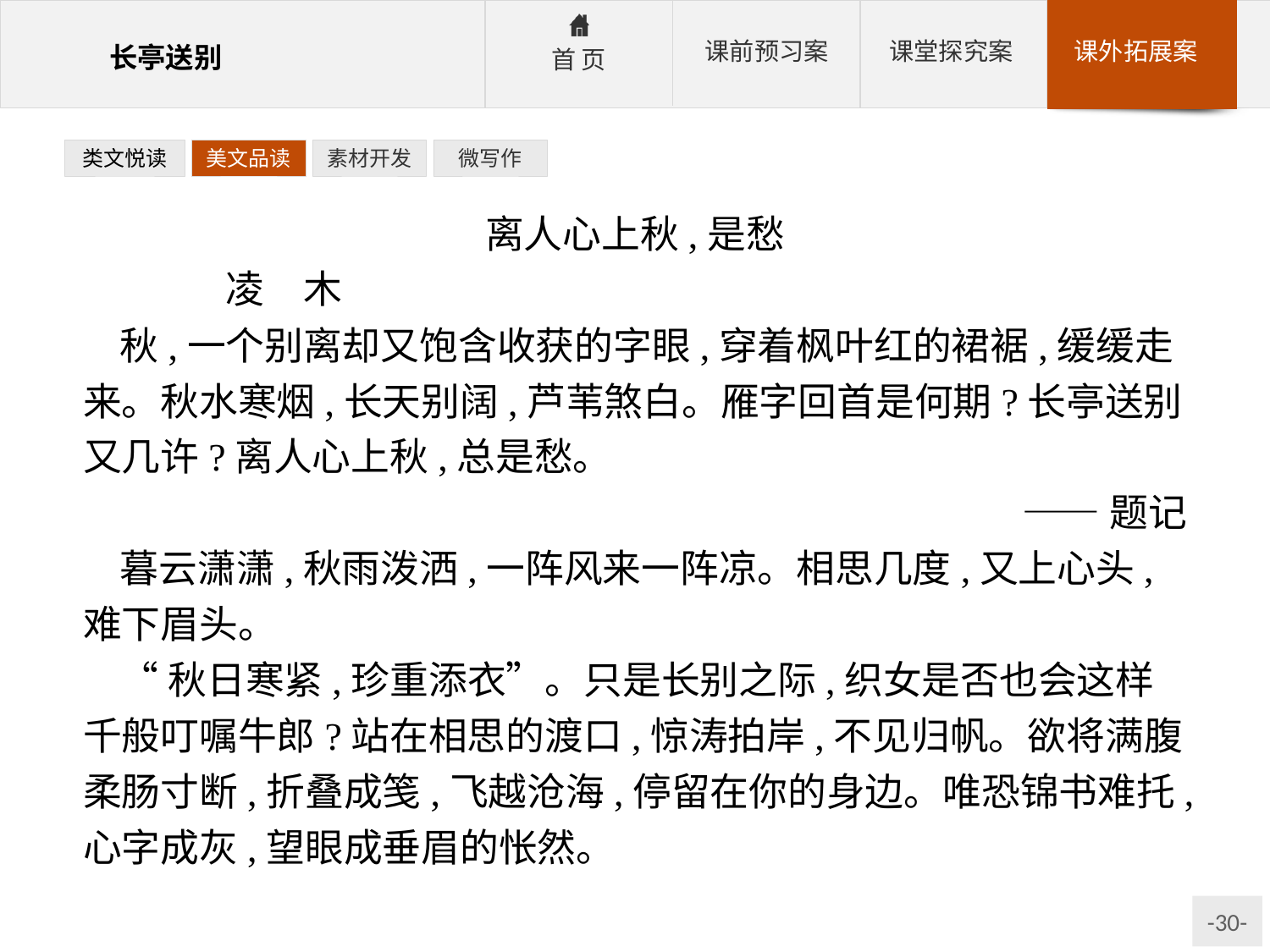

类文悦读
美文品读
素材开发
微写作
离人心上秋,是愁
	凌　木
秋,一个别离却又饱含收获的字眼,穿着枫叶红的裙裾,缓缓走来。秋水寒烟,长天别阔,芦苇煞白。雁字回首是何期?长亭送别又几许?离人心上秋,总是愁。
——题记
暮云潇潇,秋雨泼洒,一阵风来一阵凉。相思几度,又上心头,难下眉头。
“秋日寒紧,珍重添衣”。只是长别之际,织女是否也会这样千般叮嘱牛郎?站在相思的渡口,惊涛拍岸,不见归帆。欲将满腹柔肠寸断,折叠成笺,飞越沧海,停留在你的身边。唯恐锦书难托,心字成灰,望眼成垂眉的怅然。